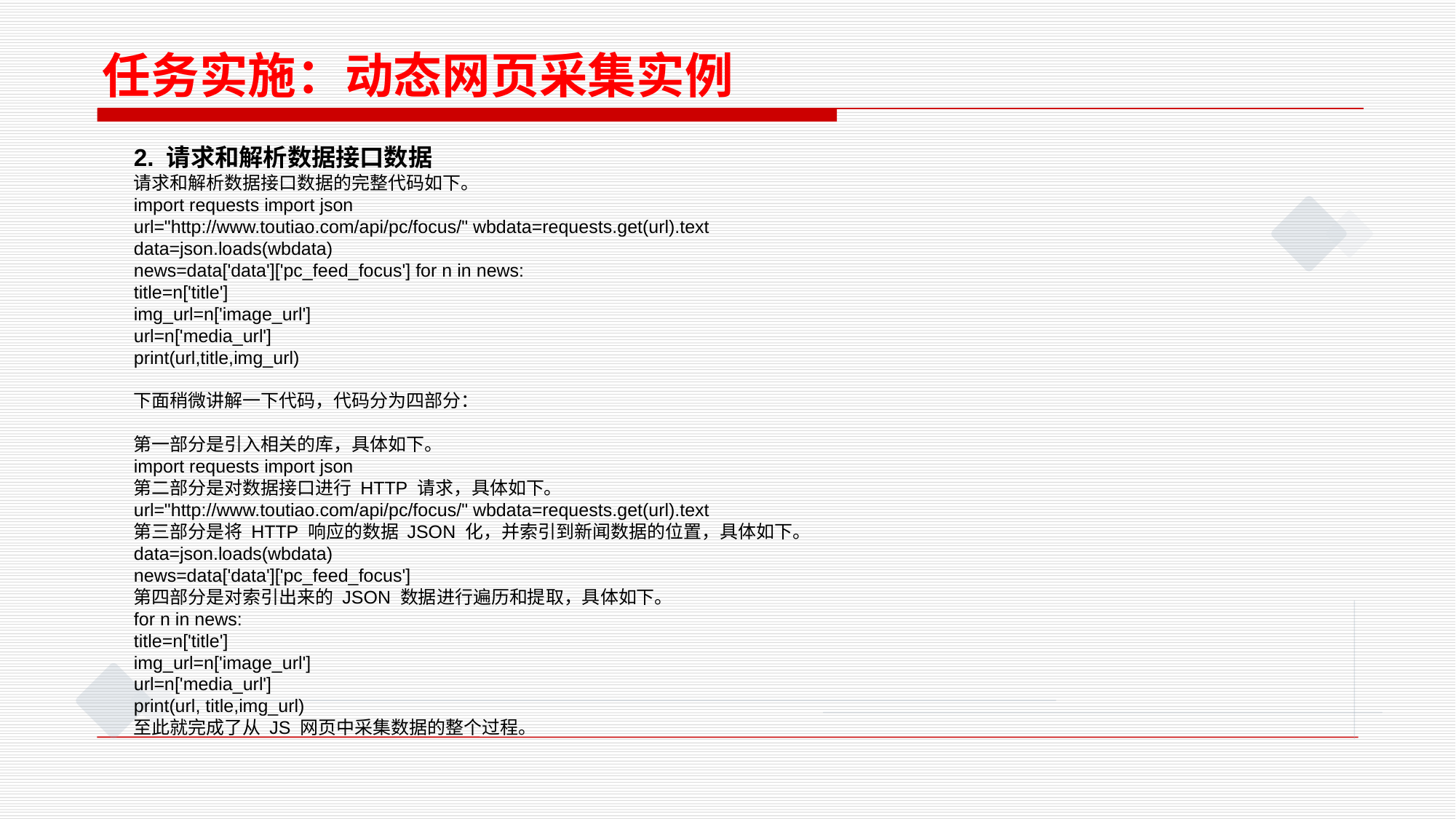

任务实施：动态网页采集实例
2. 请求和解析数据接口数据
请求和解析数据接口数据的完整代码如下。
import requests import json
url="http://www.toutiao.com/api/pc/focus/" wbdata=requests.get(url).text
data=json.loads(wbdata)
news=data['data']['pc_feed_focus'] for n in news:
title=n['title']
img_url=n['image_url']
url=n['media_url']
print(url,title,img_url)

下面稍微讲解一下代码，代码分为四部分：

第一部分是引入相关的库，具体如下。
import requests import json
第二部分是对数据接口进行 HTTP 请求，具体如下。
url="http://www.toutiao.com/api/pc/focus/" wbdata=requests.get(url).text
第三部分是将 HTTP 响应的数据 JSON 化，并索引到新闻数据的位置，具体如下。
data=json.loads(wbdata)
news=data['data']['pc_feed_focus']
第四部分是对索引出来的 JSON 数据进行遍历和提取，具体如下。
for n in news:
title=n['title']
img_url=n['image_url']
url=n['media_url']
print(url, title,img_url)
至此就完成了从 JS 网页中采集数据的整个过程。